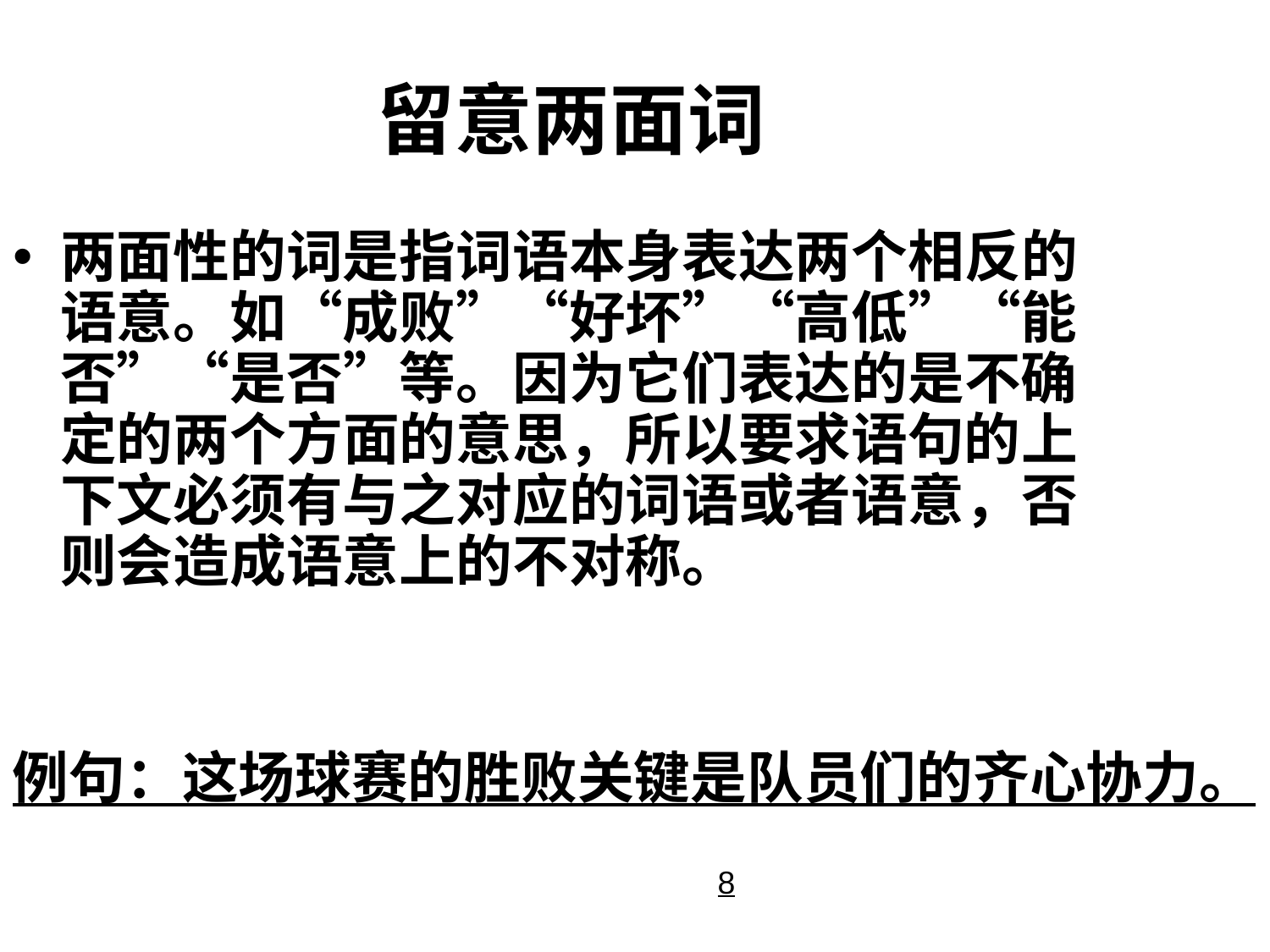

# 留意两面词
两面性的词是指词语本身表达两个相反的语意。如“成败”“好坏”“高低”“能否”“是否”等。因为它们表达的是不确定的两个方面的意思，所以要求语句的上下文必须有与之对应的词语或者语意，否则会造成语意上的不对称。
例句：这场球赛的胜败关键是队员们的齐心协力。
8